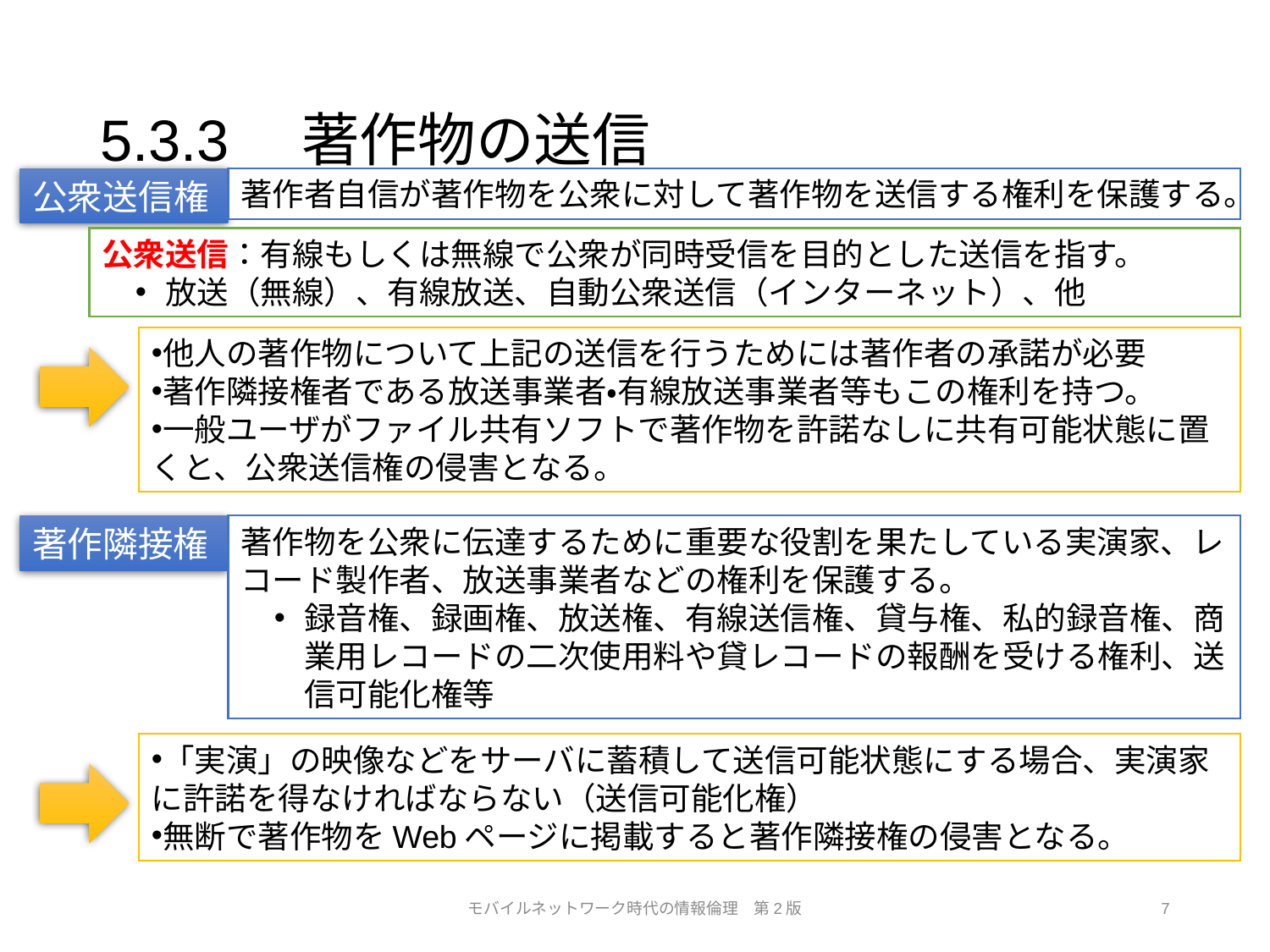

# 5.3.3　著作物の送信
公衆送信権
著作者自信が著作物を公衆に対して著作物を送信する権利を保護する。
公衆送信：有線もしくは無線で公衆が同時受信を目的とした送信を指す。
放送（無線）、有線放送、自動公衆送信（インターネット）、他
他人の著作物について上記の送信を行うためには著作者の承諾が必要
著作隣接権者である放送事業者・有線放送事業者等もこの権利を持つ。
一般ユーザがファイル共有ソフトで著作物を許諾なしに共有可能状態に置くと、公衆送信権の侵害となる。

著作隣接権
著作物を公衆に伝達するために重要な役割を果たしている実演家、レコード製作者、放送事業者などの権利を保護する。
録音権、録画権、放送権、有線送信権、貸与権、私的録音権、商業用レコードの二次使用料や貸レコードの報酬を受ける権利、送信可能化権等
「実演」の映像などをサーバに蓄積して送信可能状態にする場合、実演家に許諾を得なければならない（送信可能化権）
無断で著作物をWebページに掲載すると著作隣接権の侵害となる。

モバイルネットワーク時代の情報倫理　第2版
7